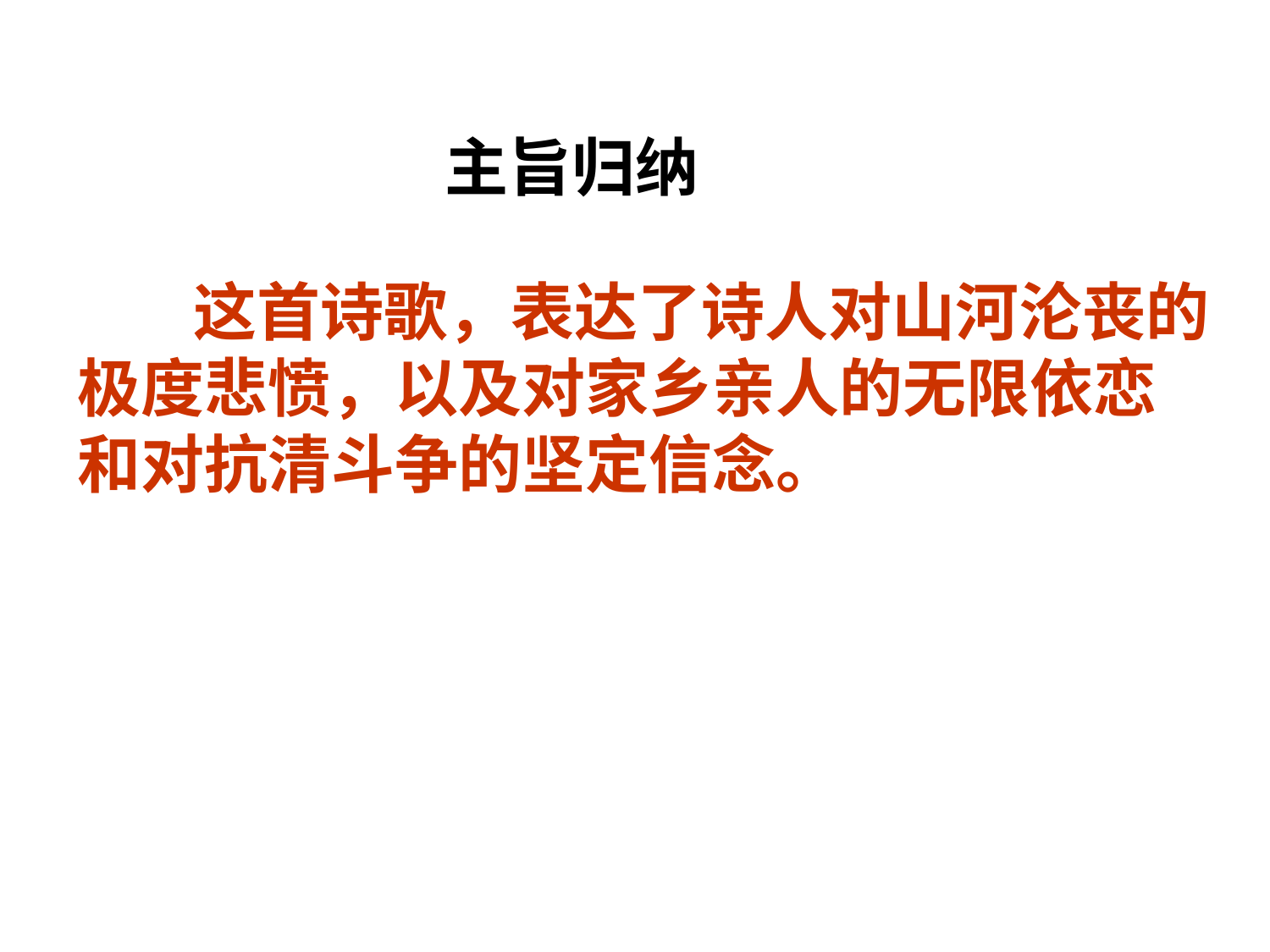

主旨归纳
       这首诗歌，表达了诗人对山河沦丧的极度悲愤，以及对家乡亲人的无限依恋和对抗清斗争的坚定信念。